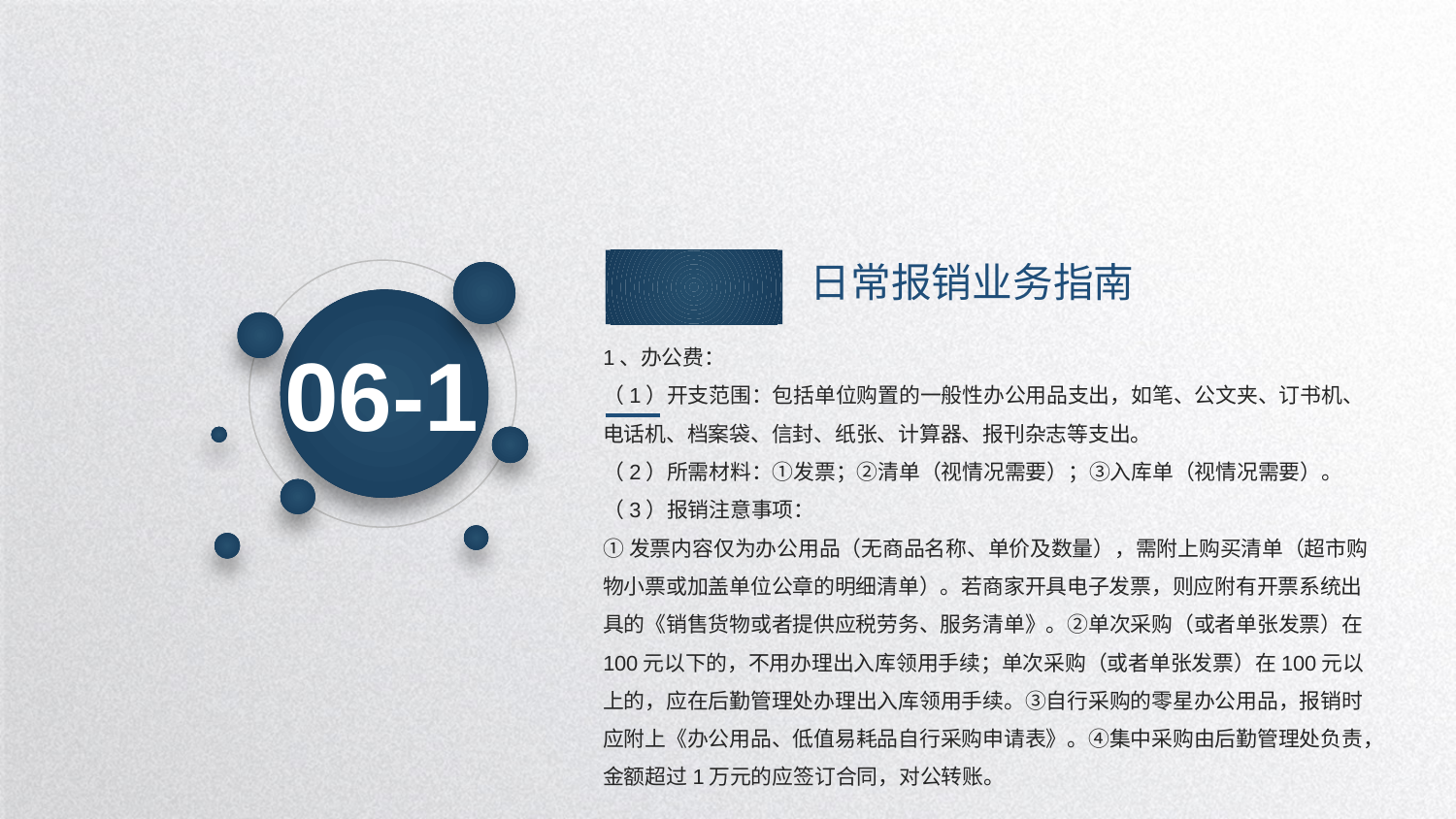

日常报销业务指南

06-1

1、办公费：
（1）开支范围：包括单位购置的一般性办公用品支出，如笔、公文夹、订书机、电话机、档案袋、信封、纸张、计算器、报刊杂志等支出。
（2）所需材料：①发票；②清单（视情况需要）；③入库单（视情况需要）。
（3）报销注意事项：
①发票内容仅为办公用品（无商品名称、单价及数量），需附上购买清单（超市购物小票或加盖单位公章的明细清单）。若商家开具电子发票，则应附有开票系统出具的《销售货物或者提供应税劳务、服务清单》。②单次采购（或者单张发票）在100元以下的，不用办理出入库领用手续；单次采购（或者单张发票）在100元以上的，应在后勤管理处办理出入库领用手续。③自行采购的零星办公用品，报销时应附上《办公用品、低值易耗品自行采购申请表》。④集中采购由后勤管理处负责，金额超过1万元的应签订合同，对公转账。